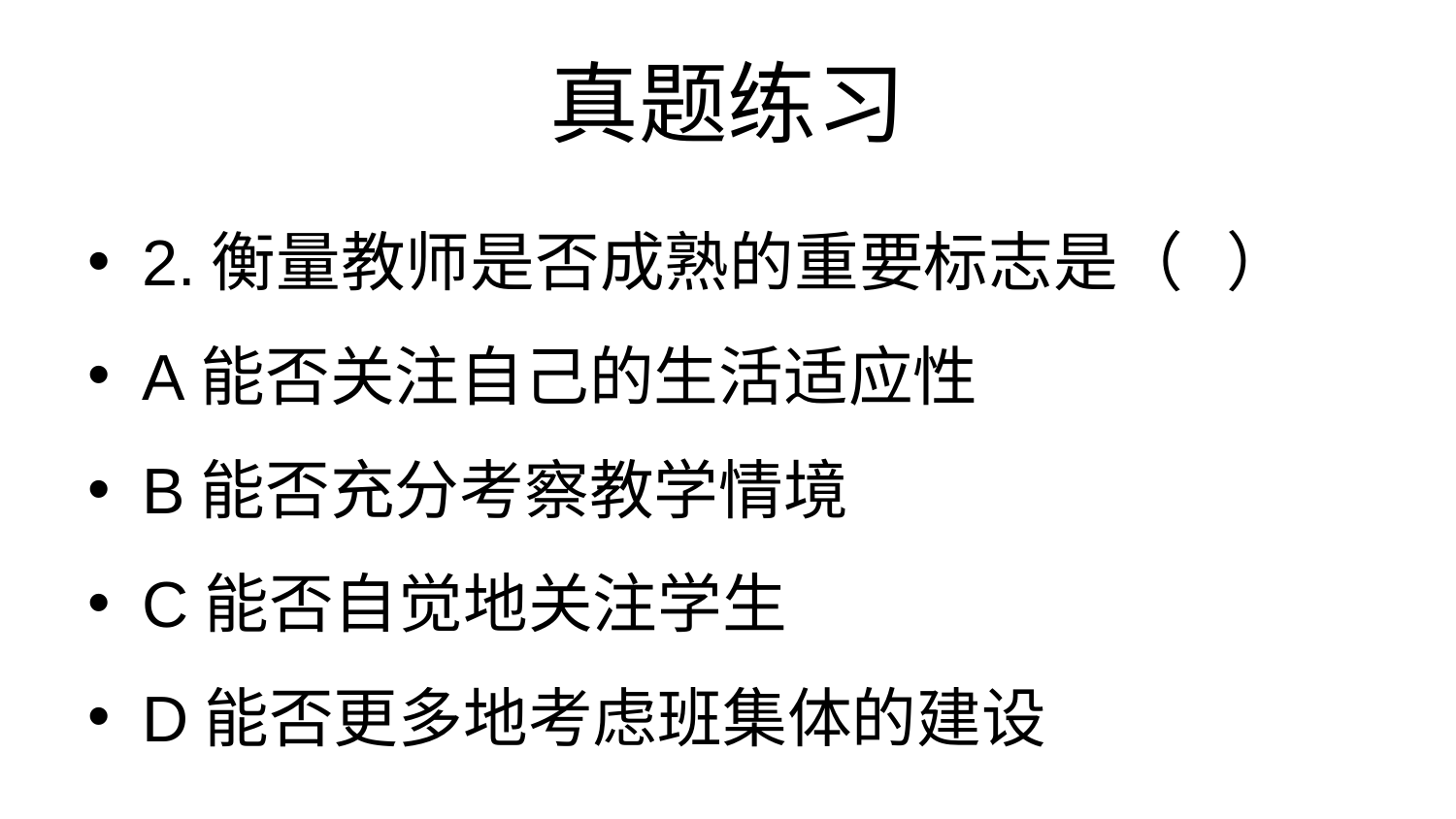

# 真题练习
2.衡量教师是否成熟的重要标志是（   ）
A能否关注自己的生活适应性
B能否充分考察教学情境
C能否自觉地关注学生
D能否更多地考虑班集体的建设